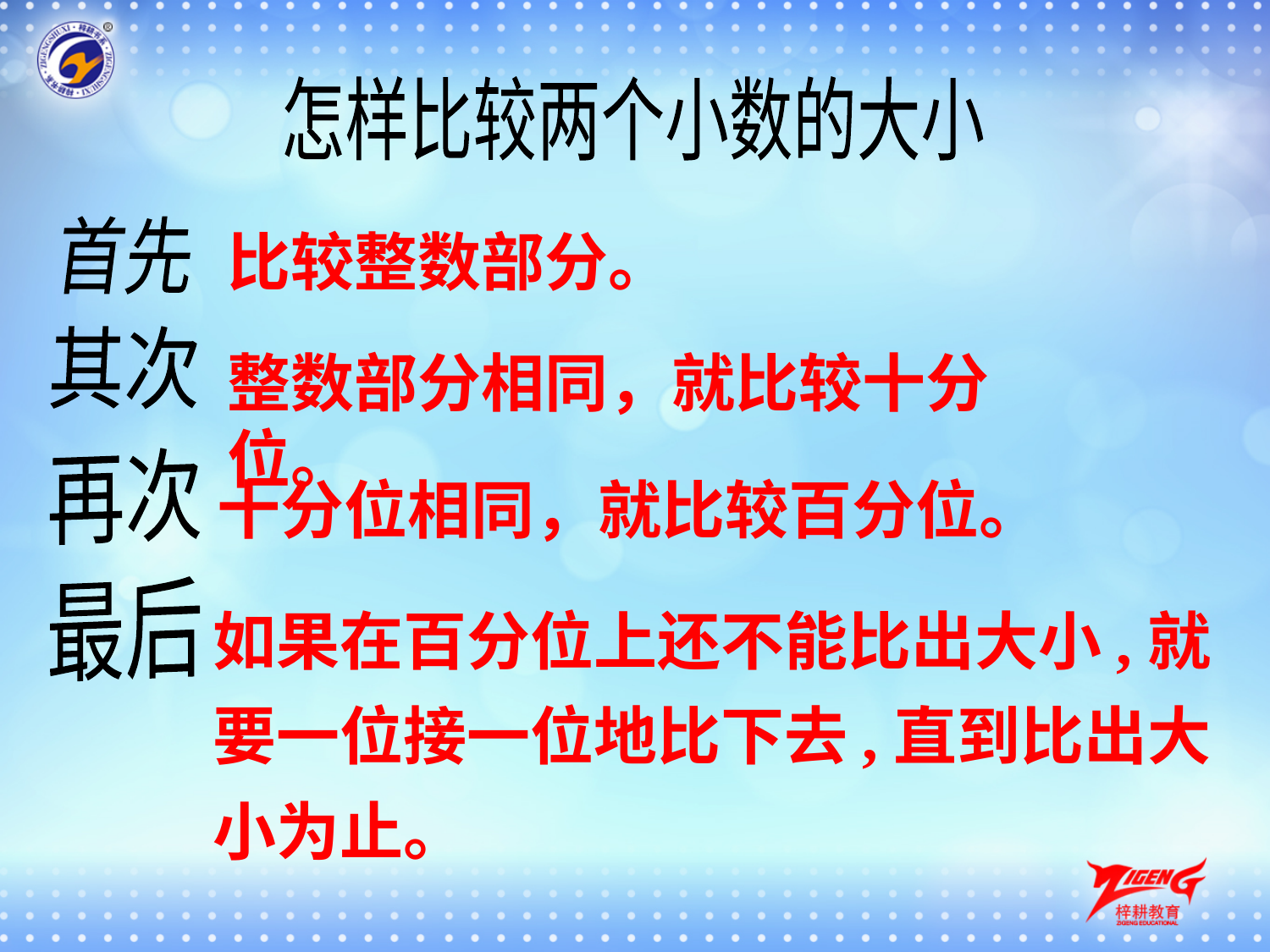

怎样比较两个小数的大小
首先
比较整数部分。
其次
整数部分相同，就比较十分位。
十分位相同，就比较百分位。
再次
最后
如果在百分位上还不能比出大小,就要一位接一位地比下去,直到比出大小为止。